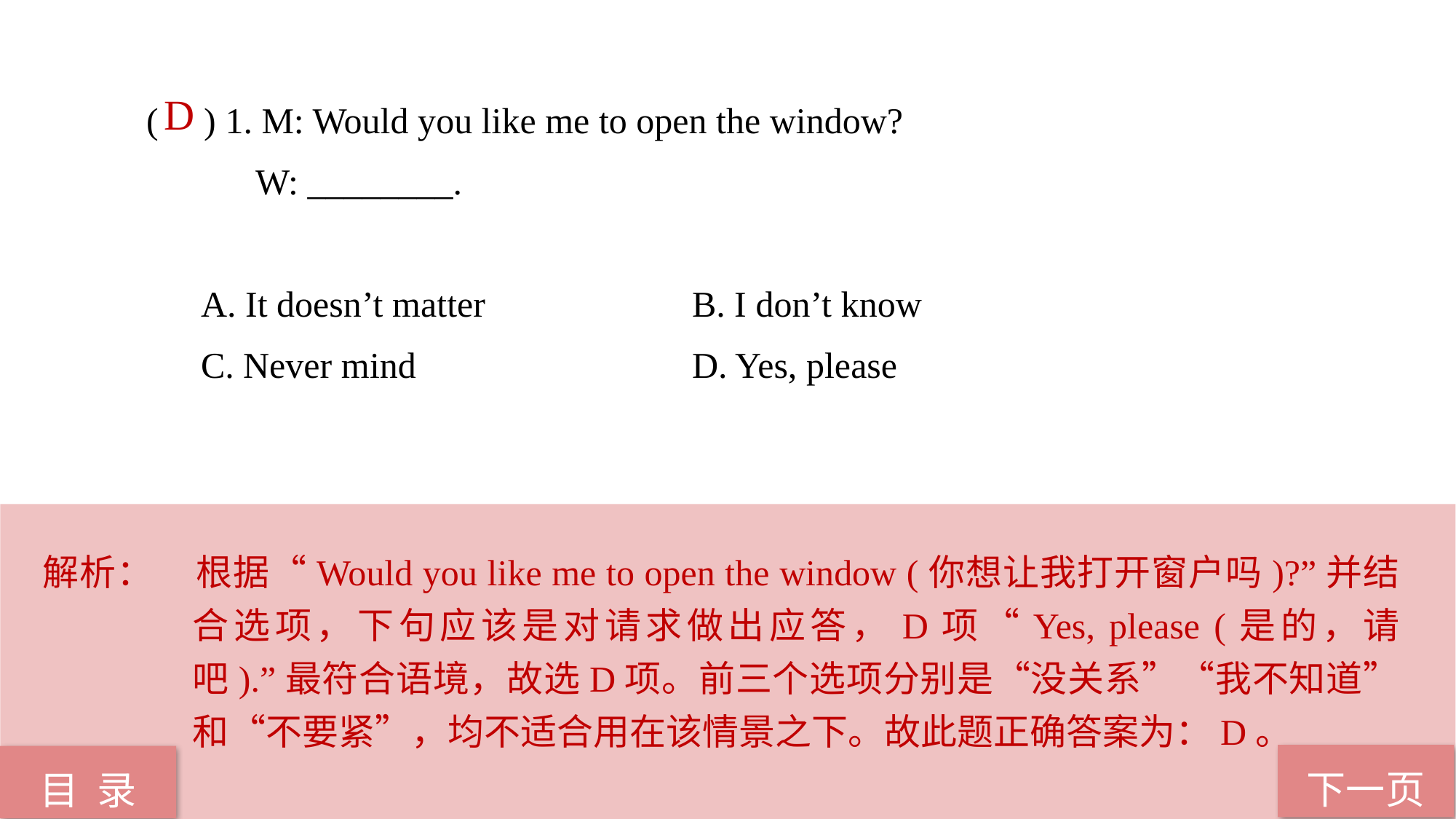

(     ) 1. M: Would you like me to open the window?
      W: ________.

A. It doesn’t matter 		B. I don’t know
C. Never mind 			D. Yes, please
 D
解析：	根据“Would you like me to open the window (你想让我打开窗户吗)?”并结合选项，下句应该是对请求做出应答，D项“Yes, please (是的，请吧).”最符合语境，故选D项。前三个选项分别是“没关系”“我不知道”和“不要紧”，均不适合用在该情景之下。故此题正确答案为：D。